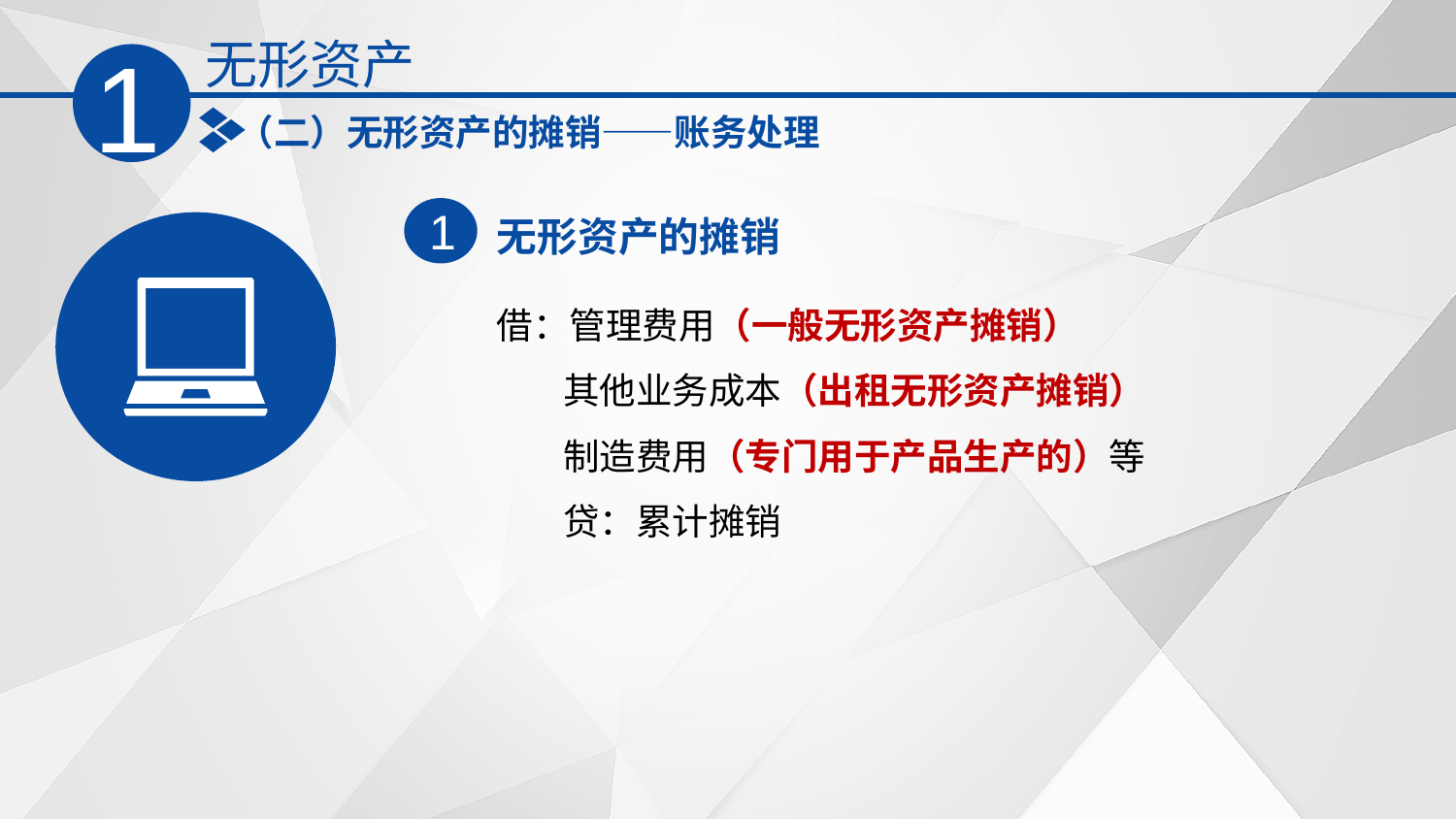

无形资产
1

（二）无形资产的摊销——账务处理

无形资产的摊销
1

借：管理费用（一般无形资产摊销）
       其他业务成本（出租无形资产摊销）
       制造费用（专门用于产品生产的）等
       贷：累计摊销